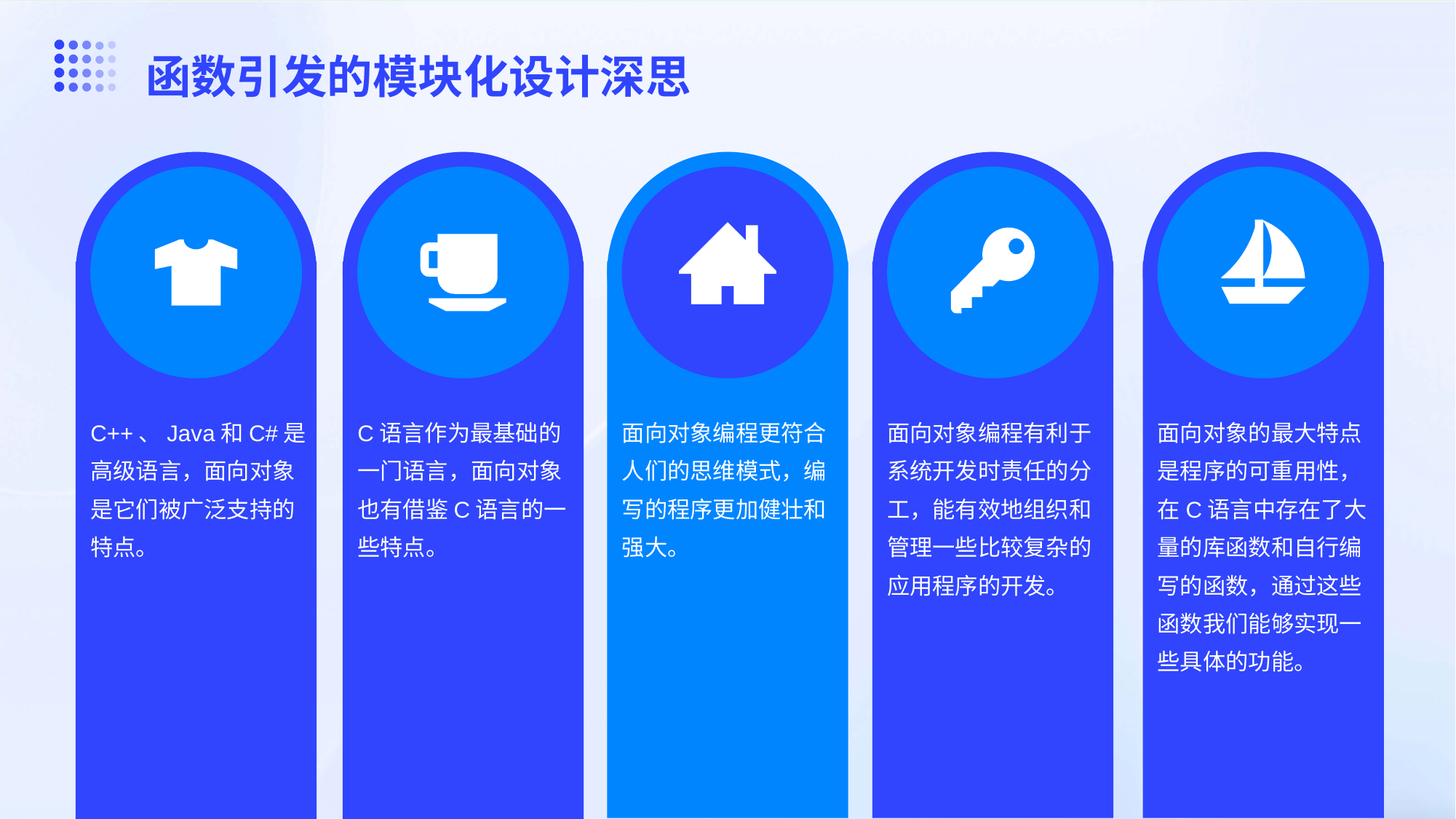

函数引发的模块化设计深思

C++、Java和C#是高级语言，面向对象是它们被广泛支持的特点。
C语言作为最基础的一门语言，面向对象也有借鉴C语言的一些特点。
面向对象编程更符合人们的思维模式，编写的程序更加健壮和强大。
面向对象编程有利于系统开发时责任的分工，能有效地组织和管理一些比较复杂的应用程序的开发。
面向对象的最大特点是程序的可重用性，在C语言中存在了大量的库函数和自行编写的函数，通过这些函数我们能够实现一些具体的功能。